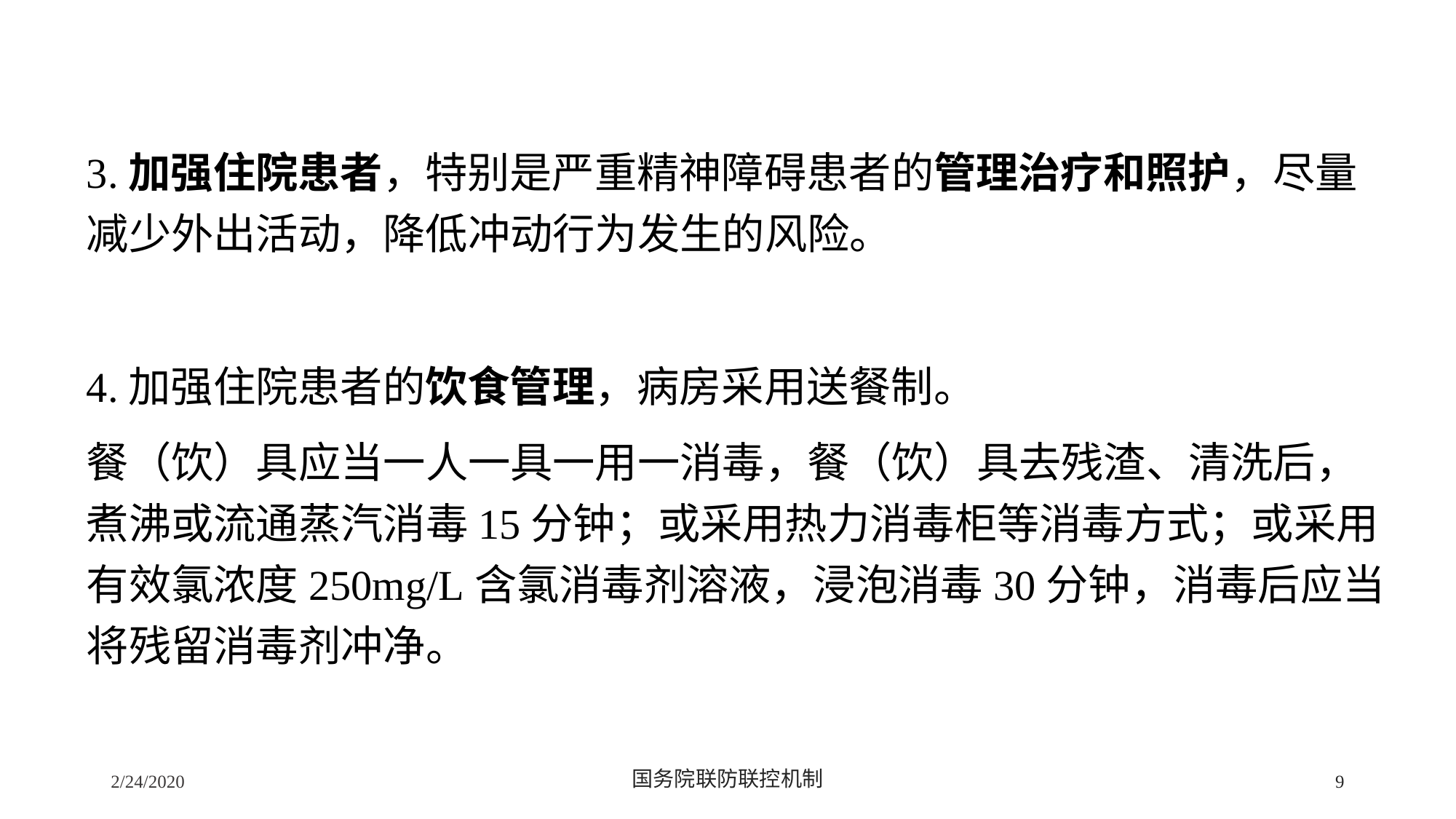

3.加强住院患者，特别是严重精神障碍患者的管理治疗和照护，尽量减少外出活动，降低冲动行为发生的风险。

4.加强住院患者的饮食管理，病房采用送餐制。
餐（饮）具应当一人一具一用一消毒，餐（饮）具去残渣、清洗后，煮沸或流通蒸汽消毒15分钟；或采用热力消毒柜等消毒方式；或采用有效氯浓度250mg/L含氯消毒剂溶液，浸泡消毒30分钟，消毒后应当将残留消毒剂冲净。

2/24/2020
国务院联防联控机制
9